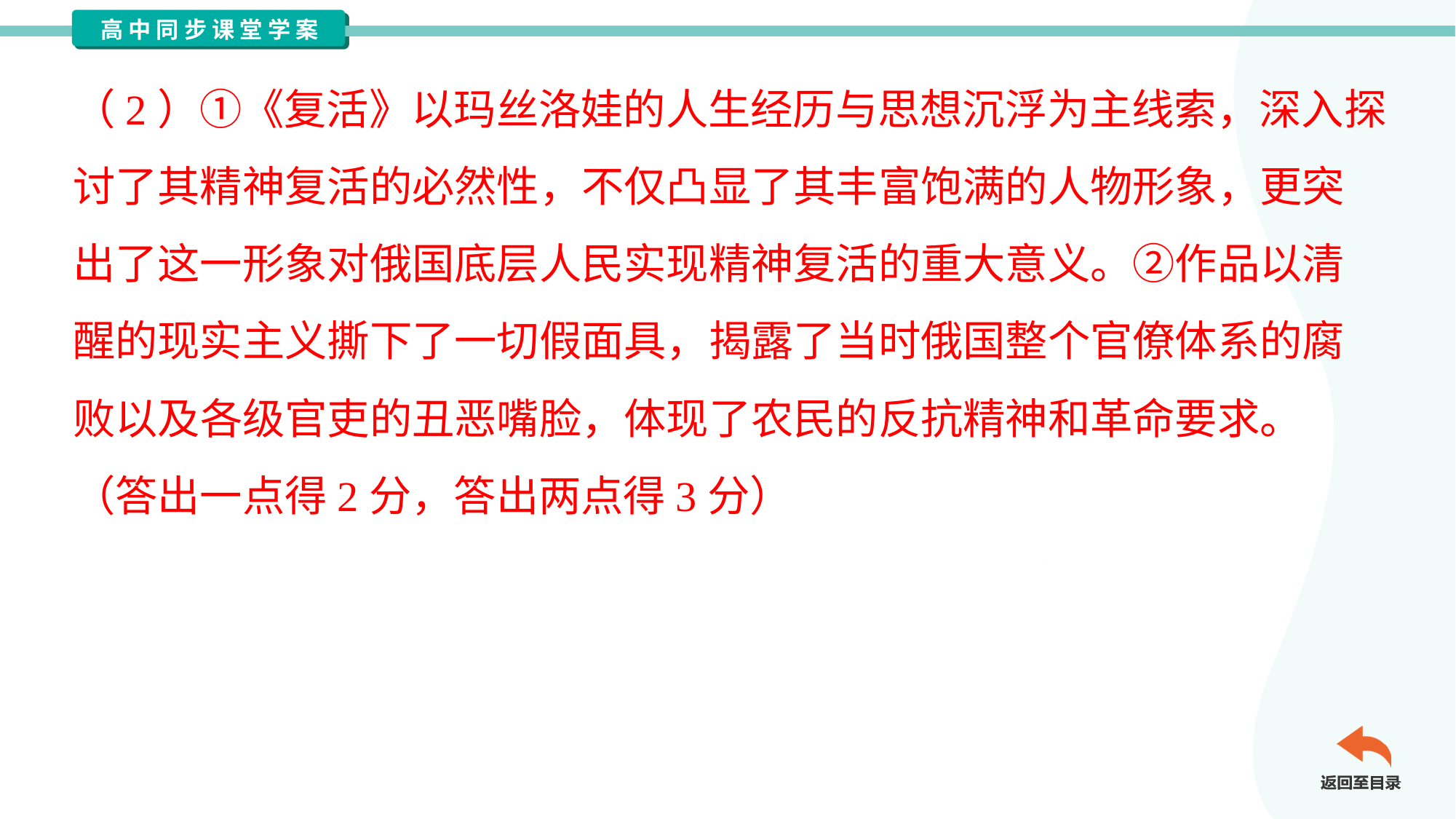

（2）①《复活》以玛丝洛娃的人生经历与思想沉浮为主线索，深入探
讨了其精神复活的必然性，不仅凸显了其丰富饱满的人物形象，更突
出了这一形象对俄国底层人民实现精神复活的重大意义。②作品以清
醒的现实主义撕下了一切假面具，揭露了当时俄国整个官僚体系的腐
败以及各级官吏的丑恶嘴脸，体现了农民的反抗精神和革命要求。
（答出一点得2分，答出两点得3分）